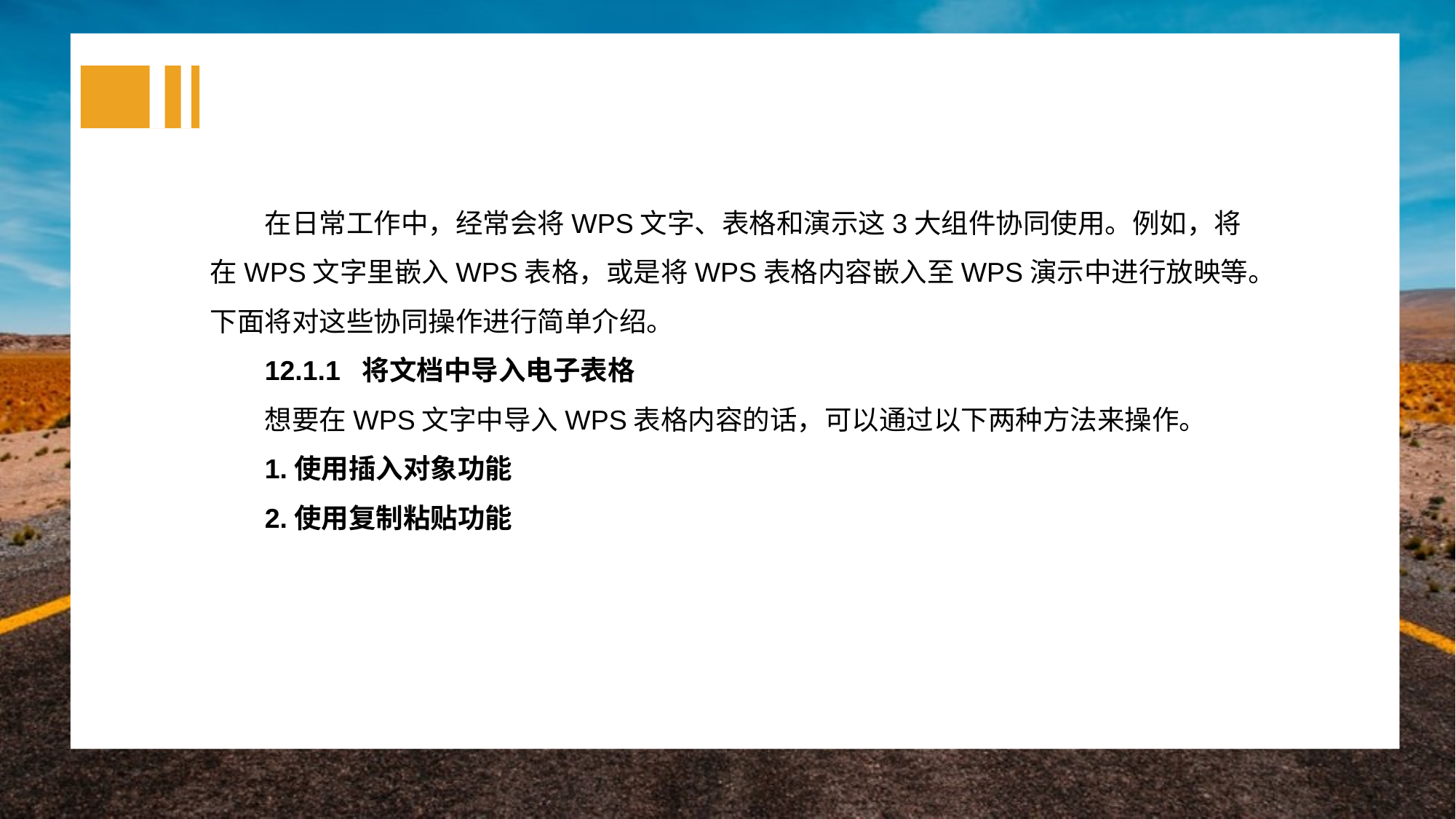

在日常工作中，经常会将WPS文字、表格和演示这3大组件协同使用。例如，将在WPS文字里嵌入WPS表格，或是将WPS表格内容嵌入至WPS演示中进行放映等。下面将对这些协同操作进行简单介绍。
12.1.1  将文档中导入电子表格
想要在WPS文字中导入WPS表格内容的话，可以通过以下两种方法来操作。
1.使用插入对象功能
2.使用复制粘贴功能